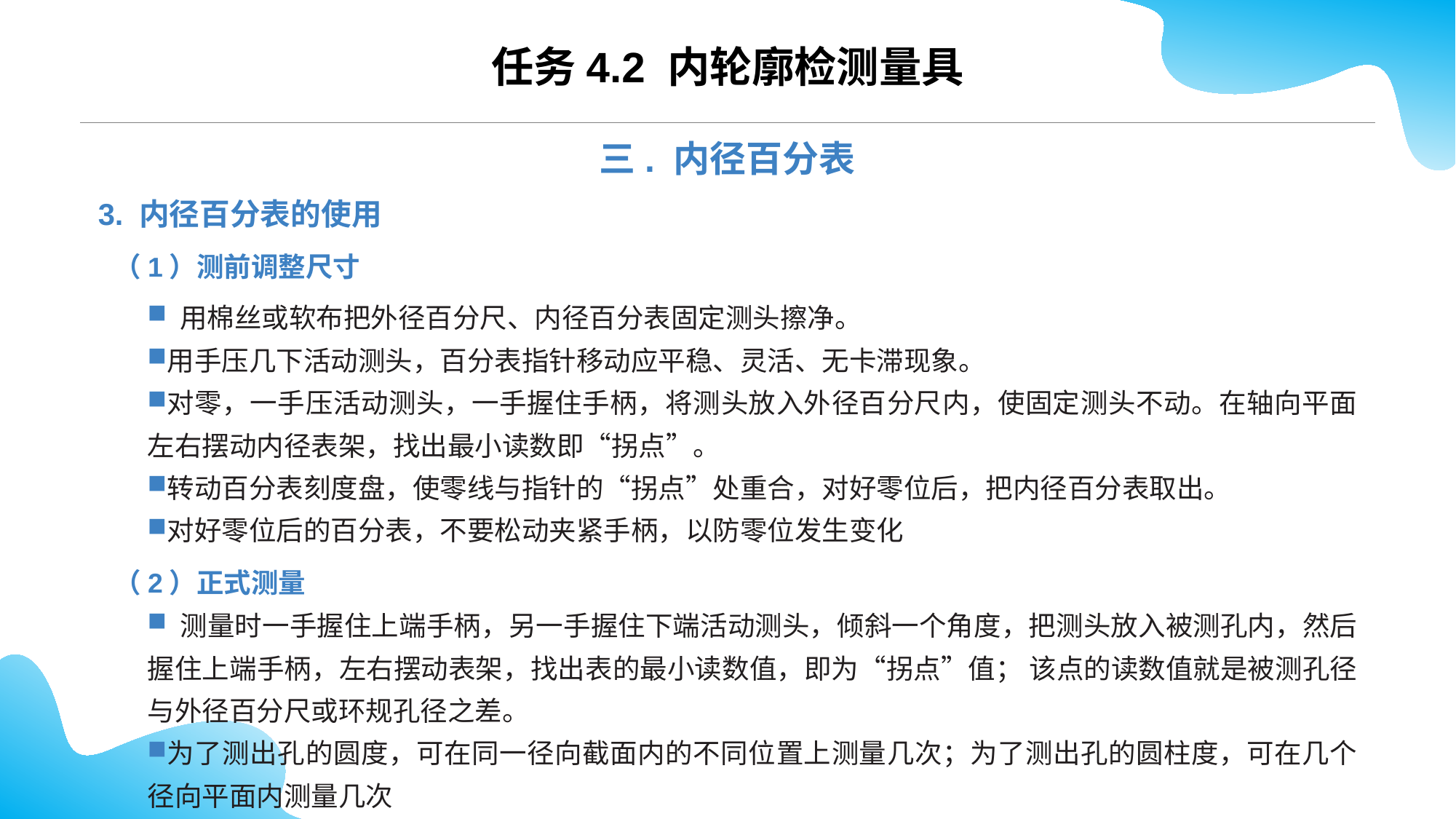

任务4.2 内轮廓检测量具
三. 内径百分表
3. 内径百分表的使用
（1）测前调整尺寸
 用棉丝或软布把外径百分尺、内径百分表固定测头擦净。
用手压几下活动测头，百分表指针移动应平稳、灵活、无卡滞现象。
对零，一手压活动测头，一手握住手柄，将测头放入外径百分尺内，使固定测头不动。在轴向平面左右摆动内径表架，找出最小读数即“拐点”。
转动百分表刻度盘，使零线与指针的“拐点”处重合，对好零位后，把内径百分表取出。
对好零位后的百分表，不要松动夹紧手柄，以防零位发生变化
（2）正式测量
 测量时一手握住上端手柄，另一手握住下端活动测头，倾斜一个角度，把测头放入被测孔内，然后握住上端手柄，左右摆动表架，找出表的最小读数值，即为“拐点”值； 该点的读数值就是被测孔径与外径百分尺或环规孔径之差。
为了测出孔的圆度，可在同一径向截面内的不同位置上测量几次；为了测出孔的圆柱度，可在几个径向平面内测量几次